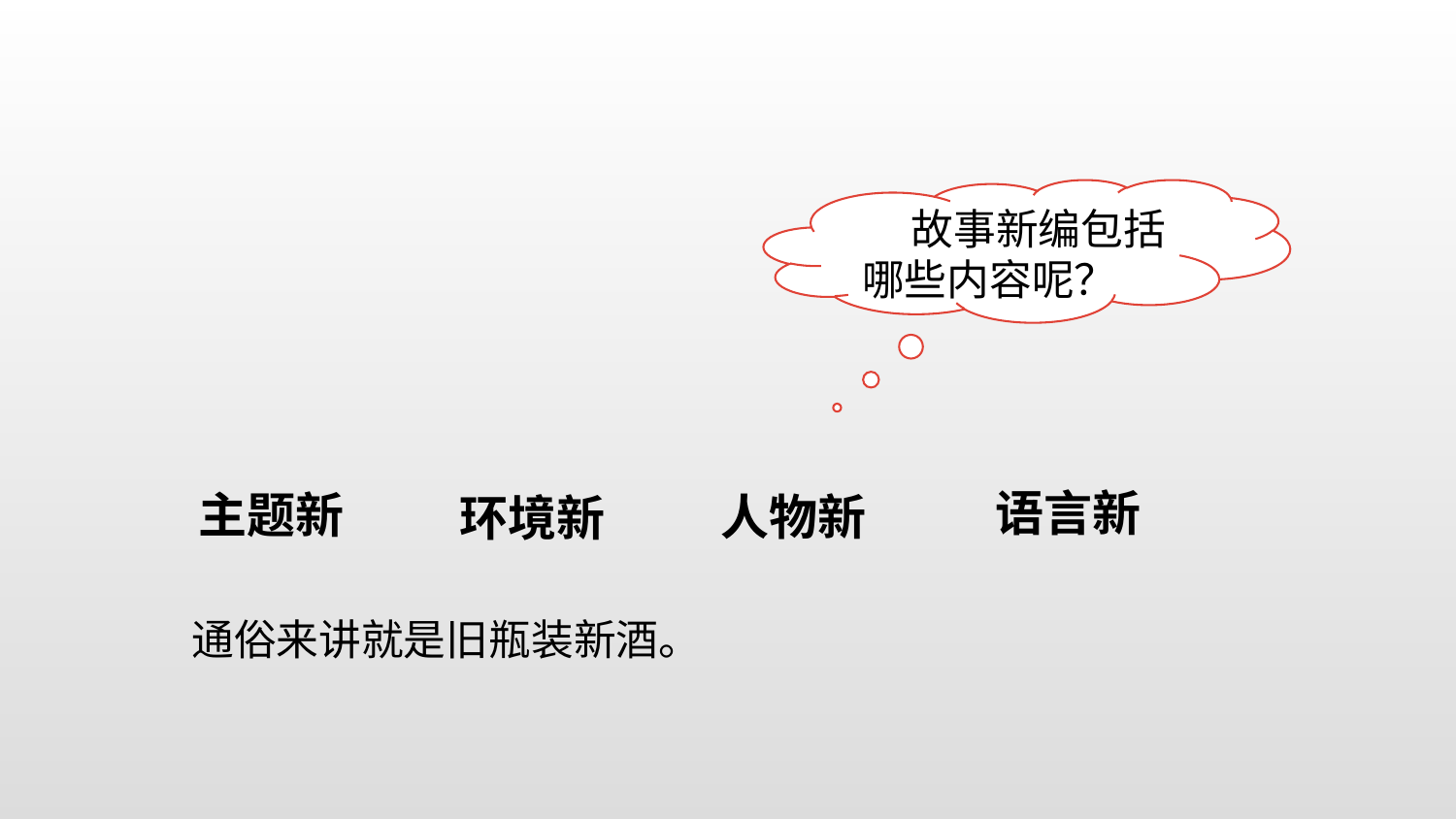

故事新编包括哪些内容呢？
语言新
主题新
人物新
环境新
通俗来讲就是旧瓶装新酒。